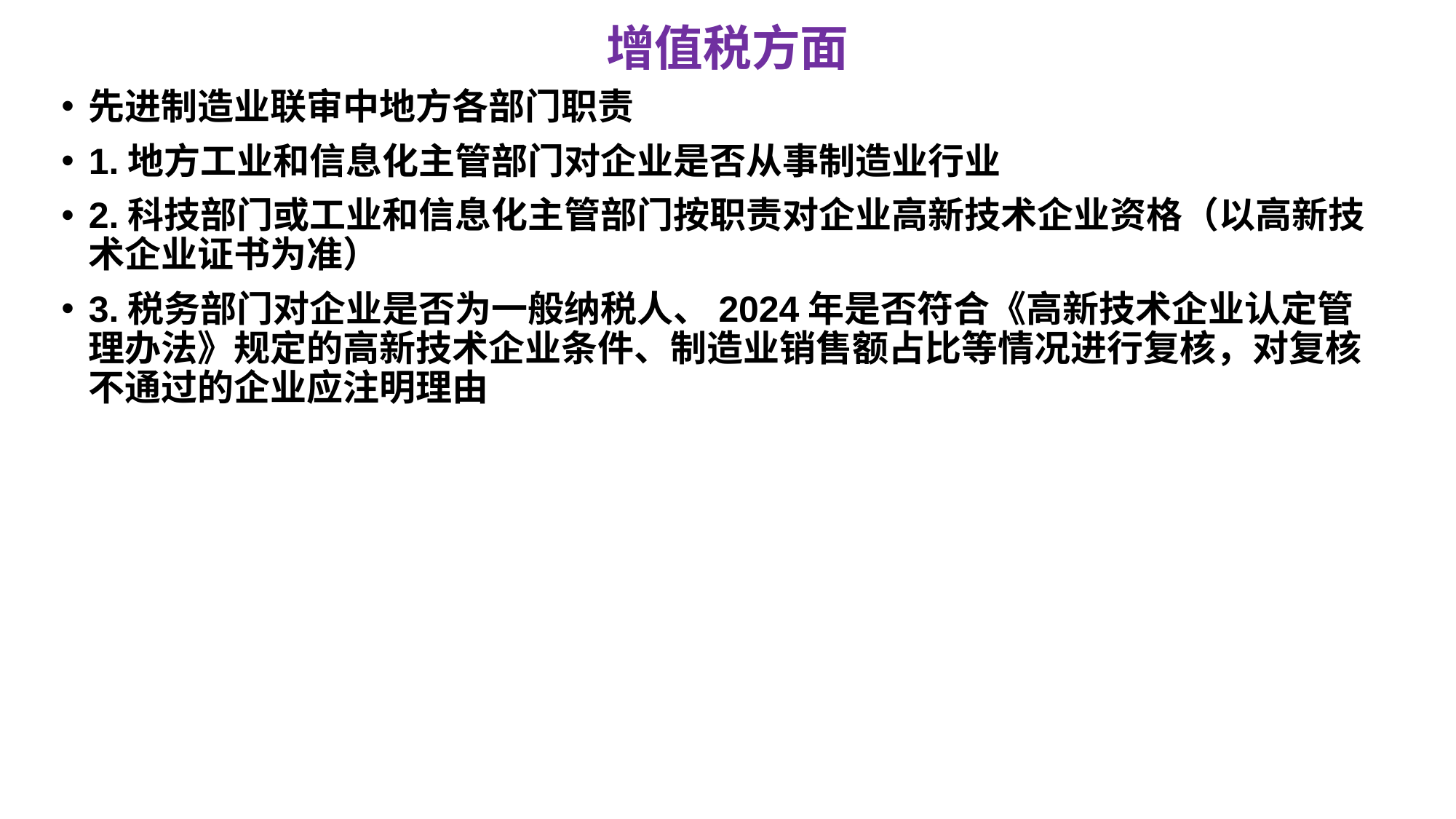

# 增值税方面
先进制造业联审中地方各部门职责
1.地方工业和信息化主管部门对企业是否从事制造业行业
2.科技部门或工业和信息化主管部门按职责对企业高新技术企业资格（以高新技术企业证书为准）
3.税务部门对企业是否为一般纳税人、2024年是否符合《高新技术企业认定管理办法》规定的高新技术企业条件、制造业销售额占比等情况进行复核，对复核不通过的企业应注明理由